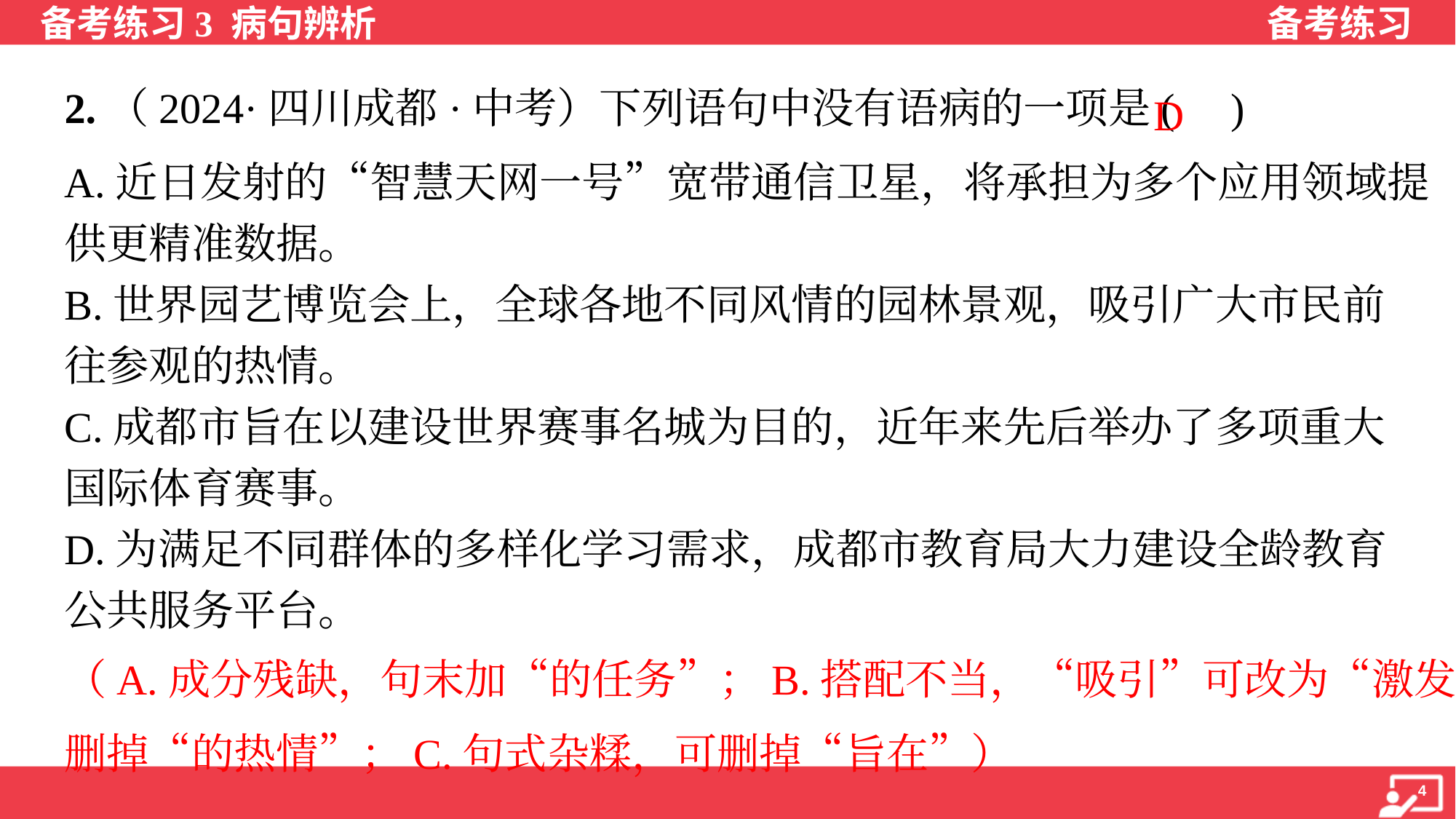

D
2.（2024·四川成都·中考）下列语句中没有语病的一项是(     )
A.近日发射的“智慧天网一号”宽带通信卫星，将承担为多个应用领域提
供更精准数据。
B.世界园艺博览会上，全球各地不同风情的园林景观，吸引广大市民前
往参观的热情。
C.成都市旨在以建设世界赛事名城为目的，近年来先后举办了多项重大
国际体育赛事。
D.为满足不同群体的多样化学习需求，成都市教育局大力建设全龄教育
公共服务平台。
（A.成分残缺，句末加“的任务”；B.搭配不当，“吸引”可改为“激发”或
删掉“的热情”；C.句式杂糅，可删掉“旨在”）